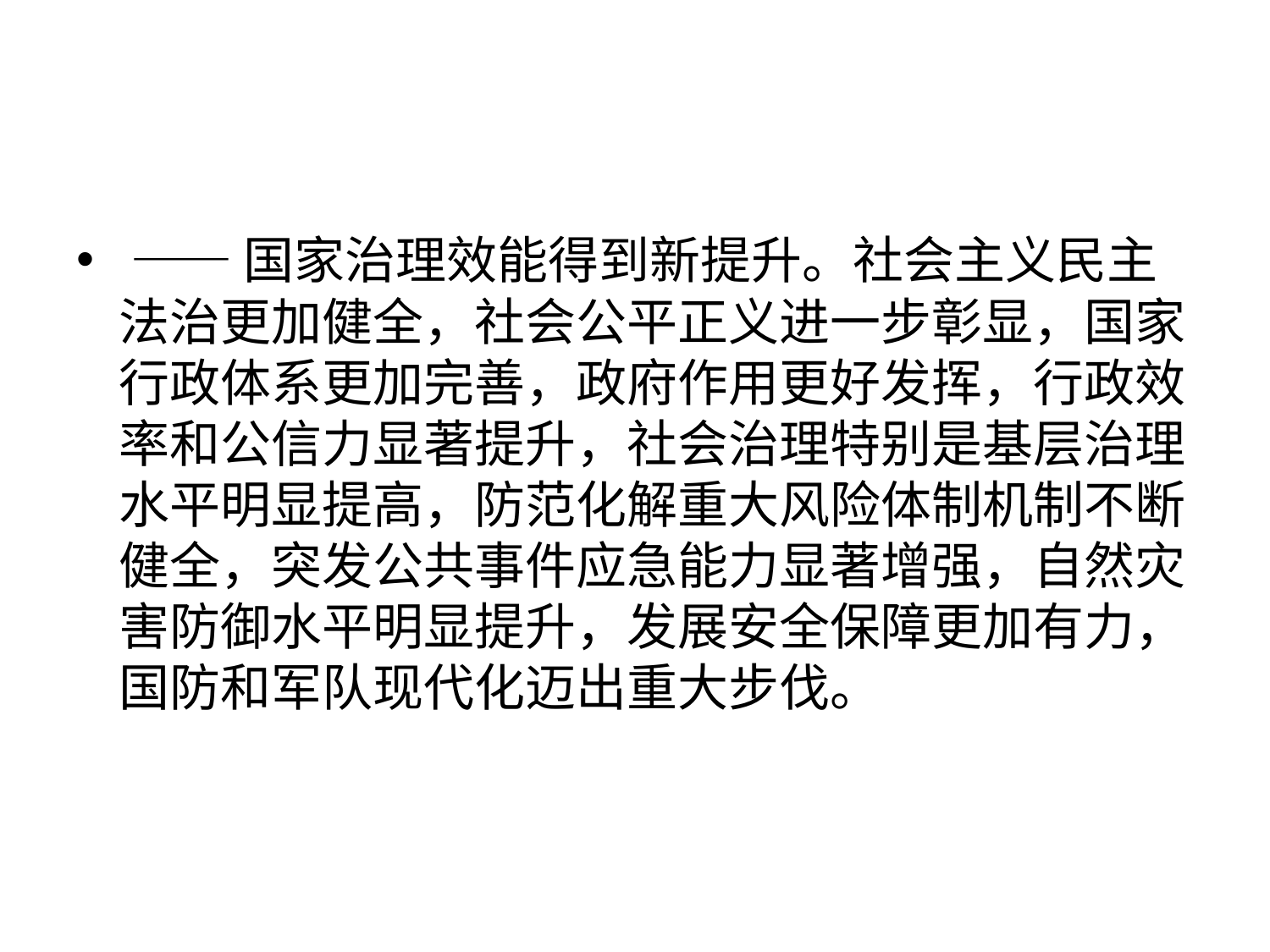

#
 ——国家治理效能得到新提升。社会主义民主法治更加健全，社会公平正义进一步彰显，国家行政体系更加完善，政府作用更好发挥，行政效率和公信力显著提升，社会治理特别是基层治理水平明显提高，防范化解重大风险体制机制不断健全，突发公共事件应急能力显著增强，自然灾害防御水平明显提升，发展安全保障更加有力，国防和军队现代化迈出重大步伐。